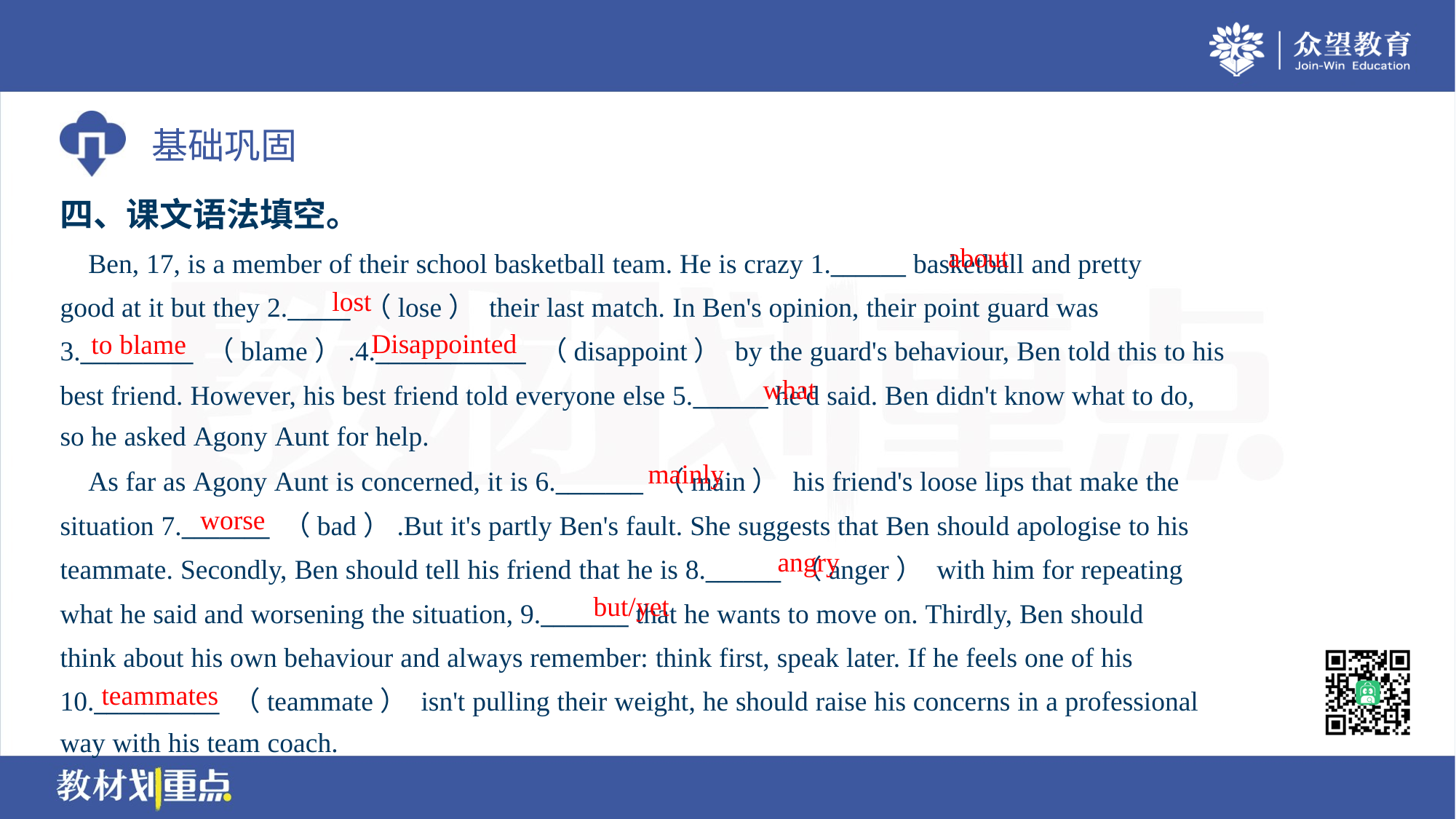

四、课文语法填空。
about
    Ben, 17, is a member of their school basketball team. He is crazy 1.______ basketball and pretty
good at it but they 2._____ （lose） their last match. In Ben's opinion, their point guard was
3._________ （blame）.4.____________ （disappoint） by the guard's behaviour, Ben told this to his
best friend. However, his best friend told everyone else 5.______ he'd said. Ben didn't know what to do,
so he asked Agony Aunt for help.
lost
Disappointed
to blame
what
mainly
    As far as Agony Aunt is concerned, it is 6._______ （main） his friend's loose lips that make the
situation 7._______ （bad）.But it's partly Ben's fault. She suggests that Ben should apologise to his
teammate. Secondly, Ben should tell his friend that he is 8.______ （anger） with him for repeating
what he said and worsening the situation, 9._______ that he wants to move on. Thirdly, Ben should
think about his own behaviour and always remember: think first, speak later. If he feels one of his
10.__________ （teammate） isn't pulling their weight, he should raise his concerns in a professional
way with his team coach.
worse
angry
but/yet
teammates